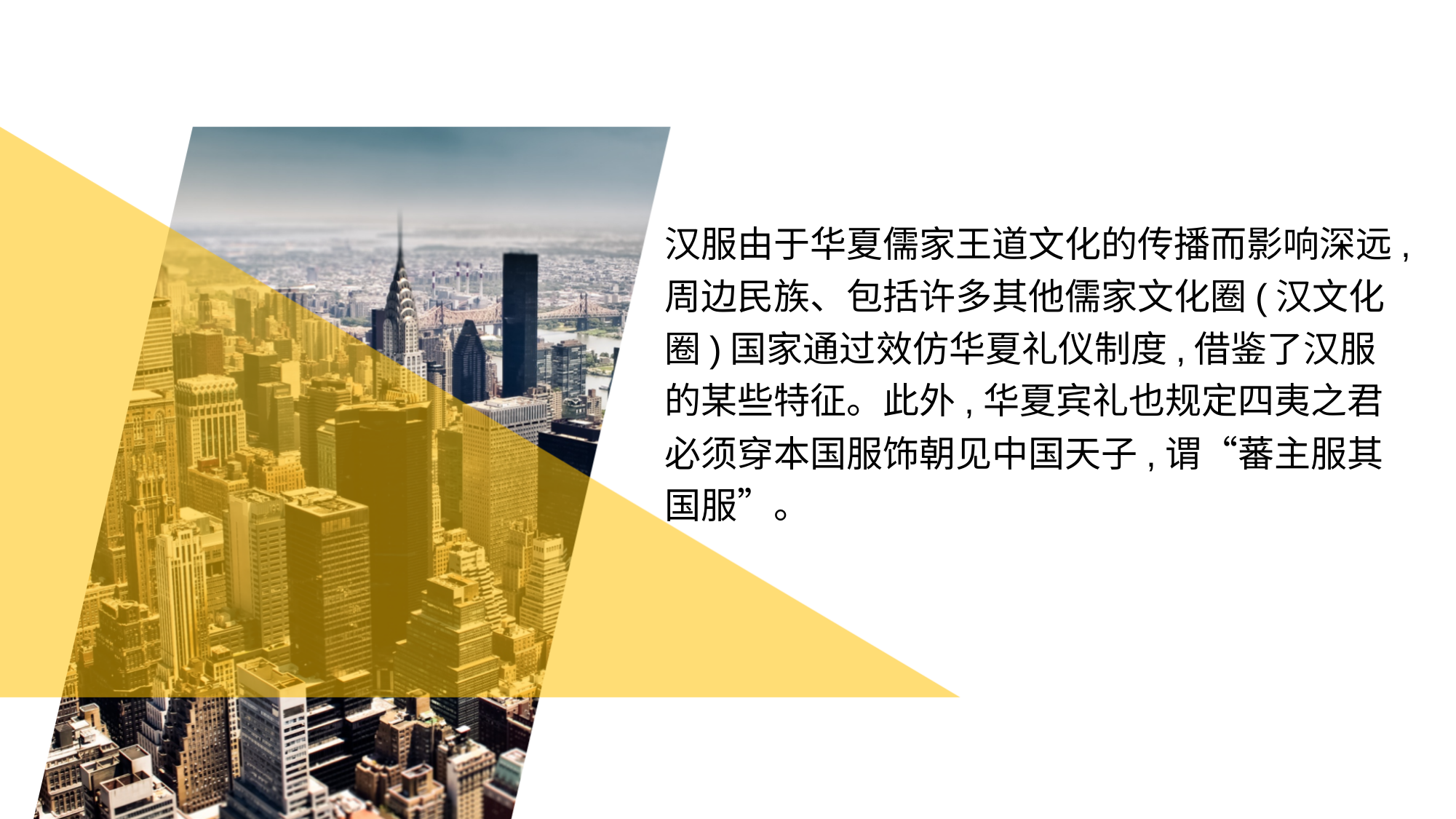

汉服由于华夏儒家王道文化的传播而影响深远,周边民族、包括许多其他儒家文化圈(汉文化圈)国家通过效仿华夏礼仪制度,借鉴了汉服的某些特征。此外,华夏宾礼也规定四夷之君必须穿本国服饰朝见中国天子,谓“蕃主服其国服”。